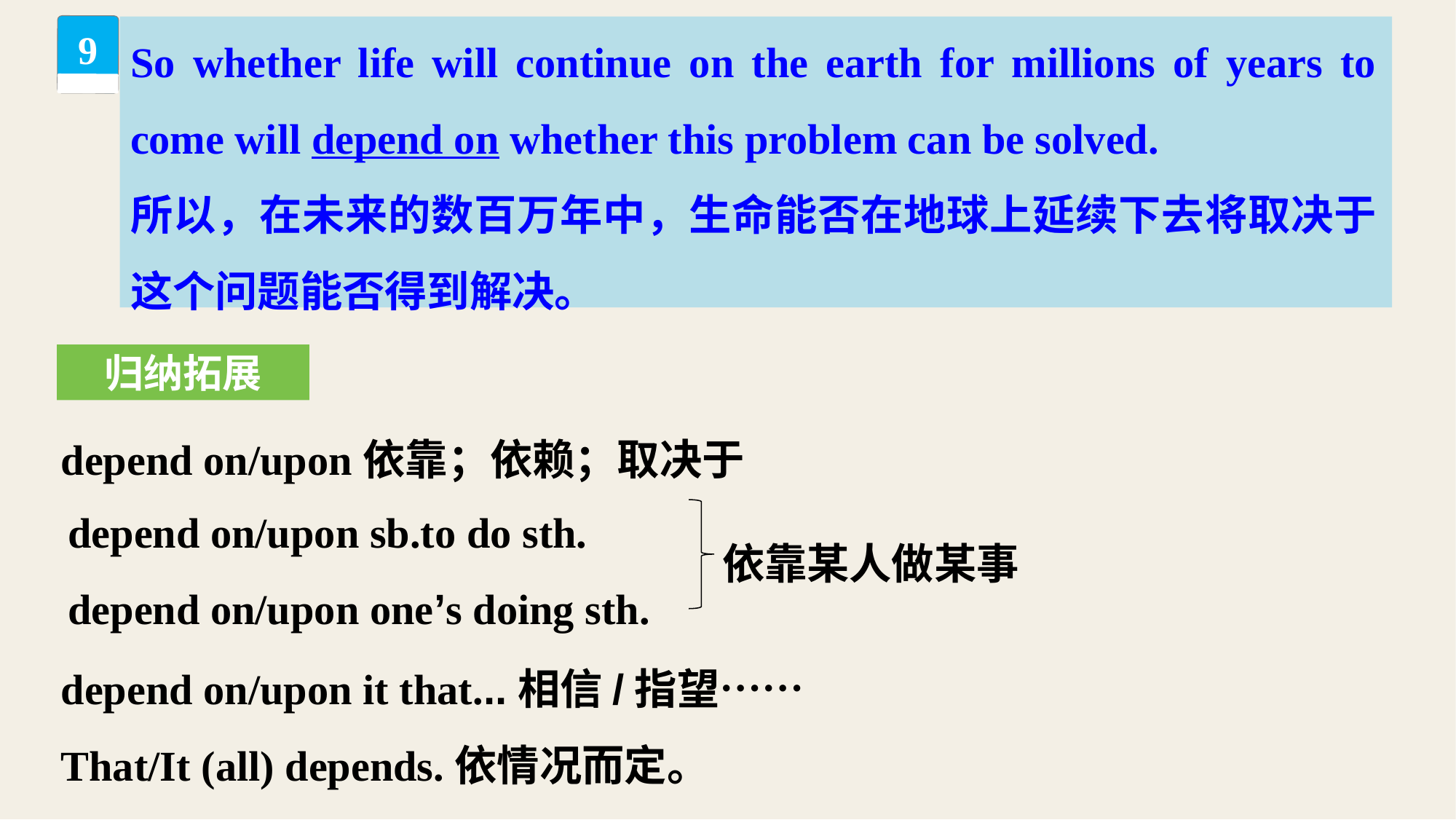

So whether life will continue on the earth for millions of years to come will depend on whether this problem can be solved.
所以，在未来的数百万年中，生命能否在地球上延续下去将取决于这个问题能否得到解决。

9

归纳拓展
depend on/upon依靠；依赖；取决于

depend on/upon it that...相信/指望……
That/It (all) depends.依情况而定。
depend on/upon sb.to do sth.
depend on/upon one’s doing sth.

依靠某人做某事